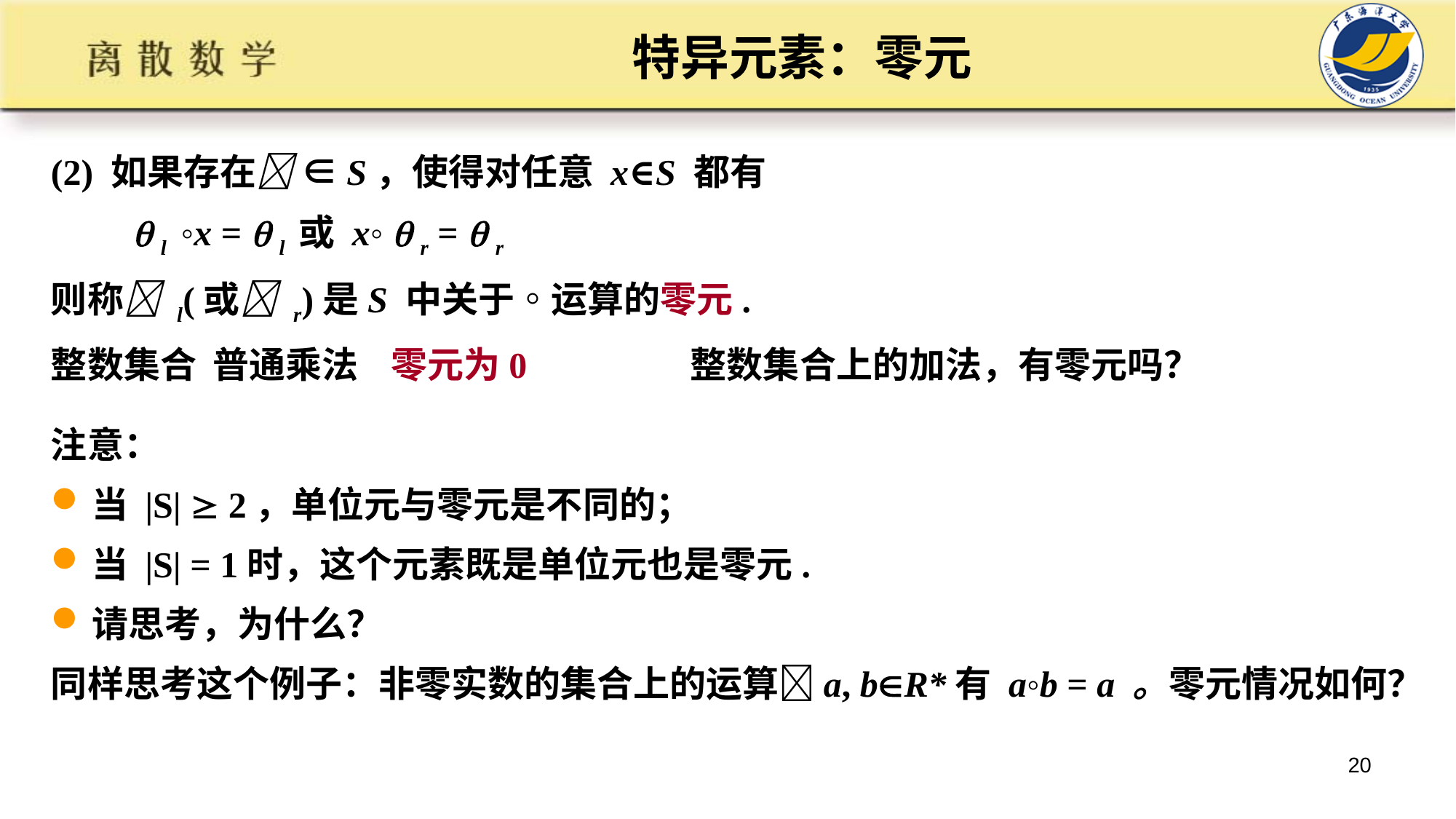

# 特异元素：零元
(2) 如果存在θ ∈S，使得对任意 x∈S 都有
         θ l  ◦x = θ l 或 x◦ θ r = θ r
则称θ l(或θ r)是S 中关于◦运算的零元.
整数集合  普通乘法    零元为0                 整数集合上的加法，有零元吗？
注意：
当 |S| ≥ 2，单位元与零元是不同的；
当 |S| = 1时，这个元素既是单位元也是零元.
请思考，为什么？
同样思考这个例子：非零实数的集合上的运算∀a, b∈R*有 a◦b = a 。零元情况如何？
20